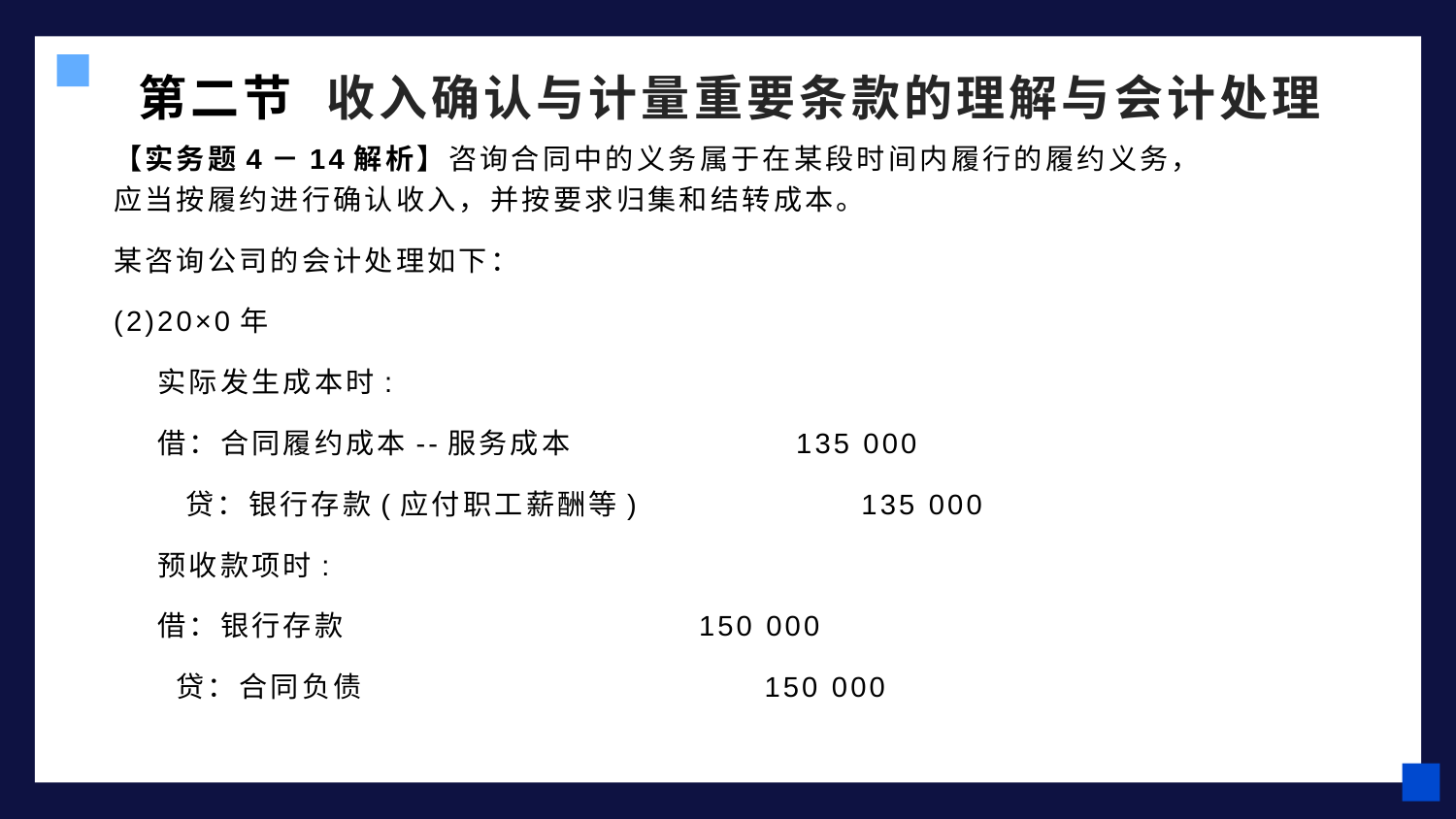

第二节  收入确认与计量重要条款的理解与会计处理
【实务题4－14解析】咨询合同中的义务属于在某段时间内履行的履约义务，应当按履约进行确认收入，并按要求归集和结转成本。
某咨询公司的会计处理如下：
(2)20×0年
    实际发生成本时:
    借：合同履约成本--服务成本	          135 000
       贷：银行存款(应付职工薪酬等)	               135 000
    预收款项时:
    借：银行存款                                     150 000
      贷：合同负债                                          150 000